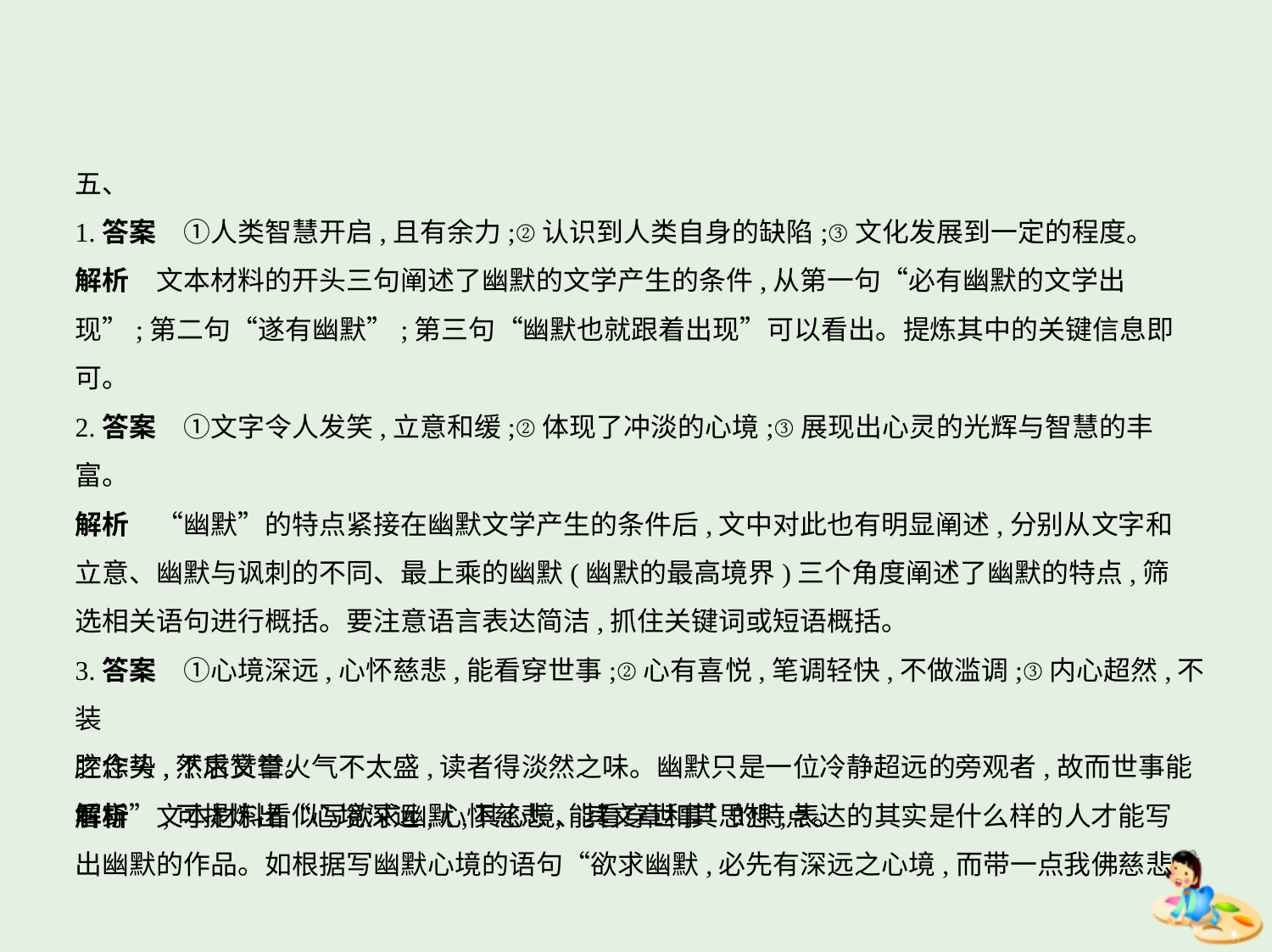

五、
1.答案　①人类智慧开启,且有余力;②认识到人类自身的缺陷;③文化发展到一定的程度。
解析　文本材料的开头三句阐述了幽默的文学产生的条件,从第一句“必有幽默的文学出
现”;第二句“遂有幽默”;第三句“幽默也就跟着出现”可以看出。提炼其中的关键信息即可。
2.答案　①文字令人发笑,立意和缓;②体现了冲淡的心境;③展现出心灵的光辉与智慧的丰富。
解析　“幽默”的特点紧接在幽默文学产生的条件后,文中对此也有明显阐述,分别从文字和
立意、幽默与讽刺的不同、最上乘的幽默(幽默的最高境界)三个角度阐述了幽默的特点,筛
选相关语句进行概括。要注意语言表达简洁,抓住关键词或短语概括。
3.答案　①心境深远,心怀慈悲,能看穿世事;②心有喜悦,笔调轻快,不做滥调;③内心超然,不装
腔作势,不求赞誉。
解析　文本材料看似写欲求幽默,其心境、其文章和其思想,表达的其实是什么样的人才能写
出幽默的作品。如根据写幽默心境的语句“欲求幽默,必先有深远之心境,而带一点我佛慈悲
之念头,然后文章火气不太盛,读者得淡然之味。幽默只是一位冷静超远的旁观者,故而世事能
看穿”,可提炼出“心境深远,心怀慈悲,能看穿世事”的特点。